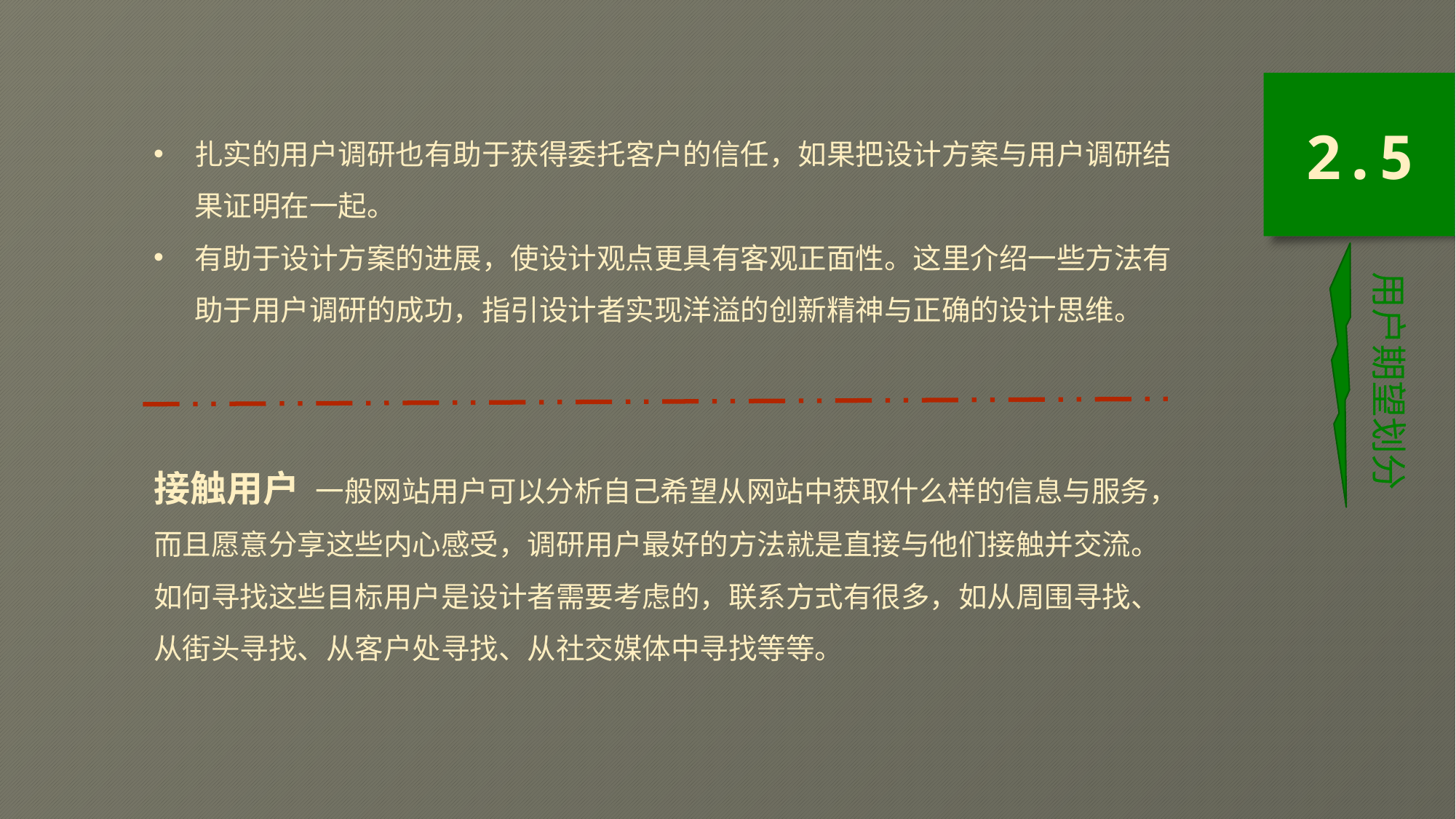

扎实的用户调研也有助于获得委托客户的信任，如果把设计方案与用户调研结果证明在一起。
有助于设计方案的进展，使设计观点更具有客观正面性。这里介绍一些方法有助于用户调研的成功，指引设计者实现洋溢的创新精神与正确的设计思维。

接触用户  一般网站用户可以分析自己希望从网站中获取什么样的信息与服务，而且愿意分享这些内心感受，调研用户最好的方法就是直接与他们接触并交流。
如何寻找这些目标用户是设计者需要考虑的，联系方式有很多，如从周围寻找、从街头寻找、从客户处寻找、从社交媒体中寻找等等。

2.5

用户期望划分